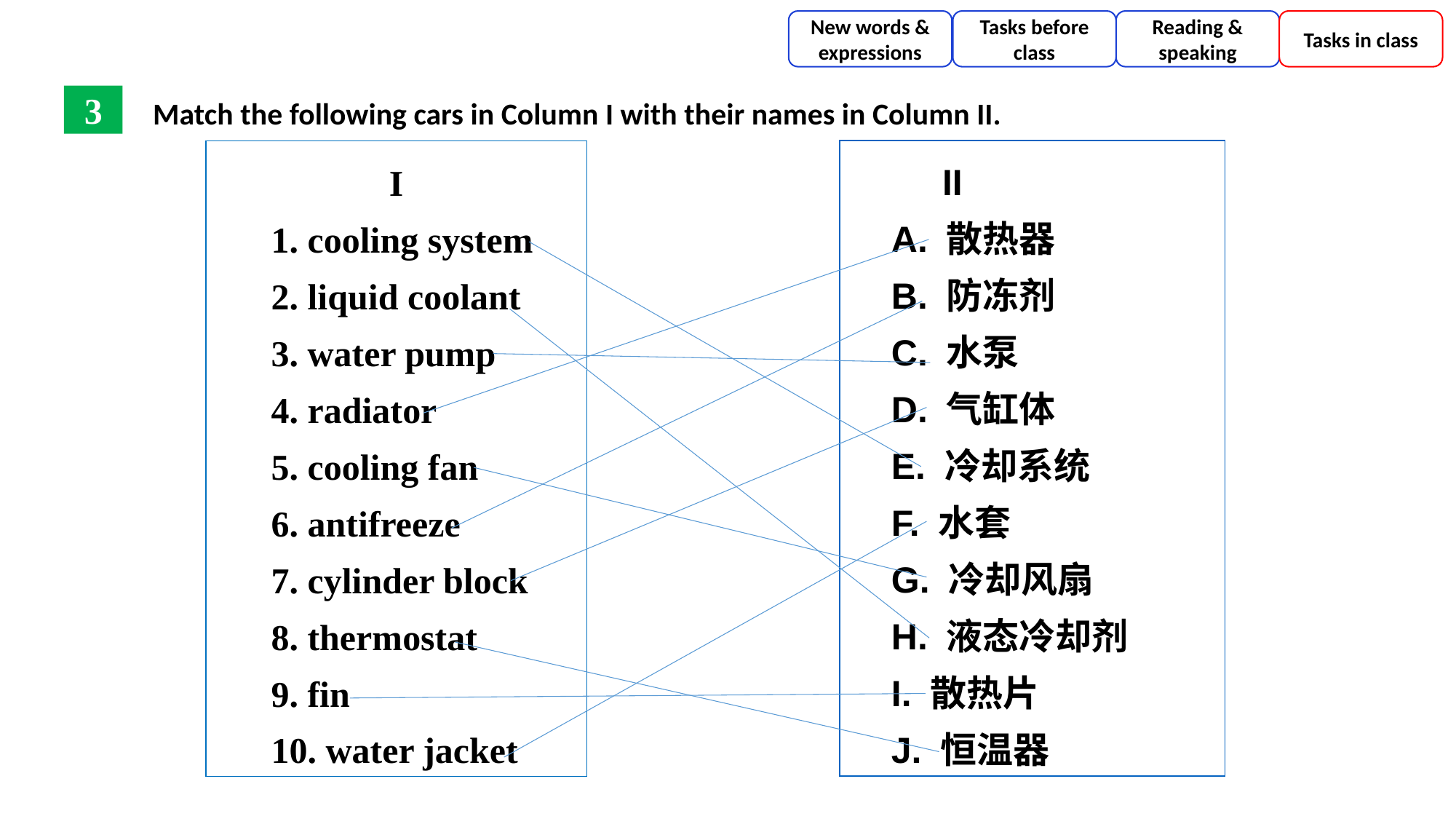

New words & expressions
Tasks before class
Reading & speaking
Tasks in class
Match the following cars in Column I with their names in Column II.
3
         II
    A. 散热器
    B. 防冻剂
    C. 水泵
    D. 气缸体
    E. 冷却系统
    F. 水套
    G. 冷却风扇
    H. 液态冷却剂
    I. 散热片
    J. 恒温器
                   I
      1. cooling system
      2. liquid coolant
      3. water pump
      4. radiator
      5. cooling fan
      6. antifreeze
      7. cylinder block
      8. thermostat
      9. fin
      10. water jacket